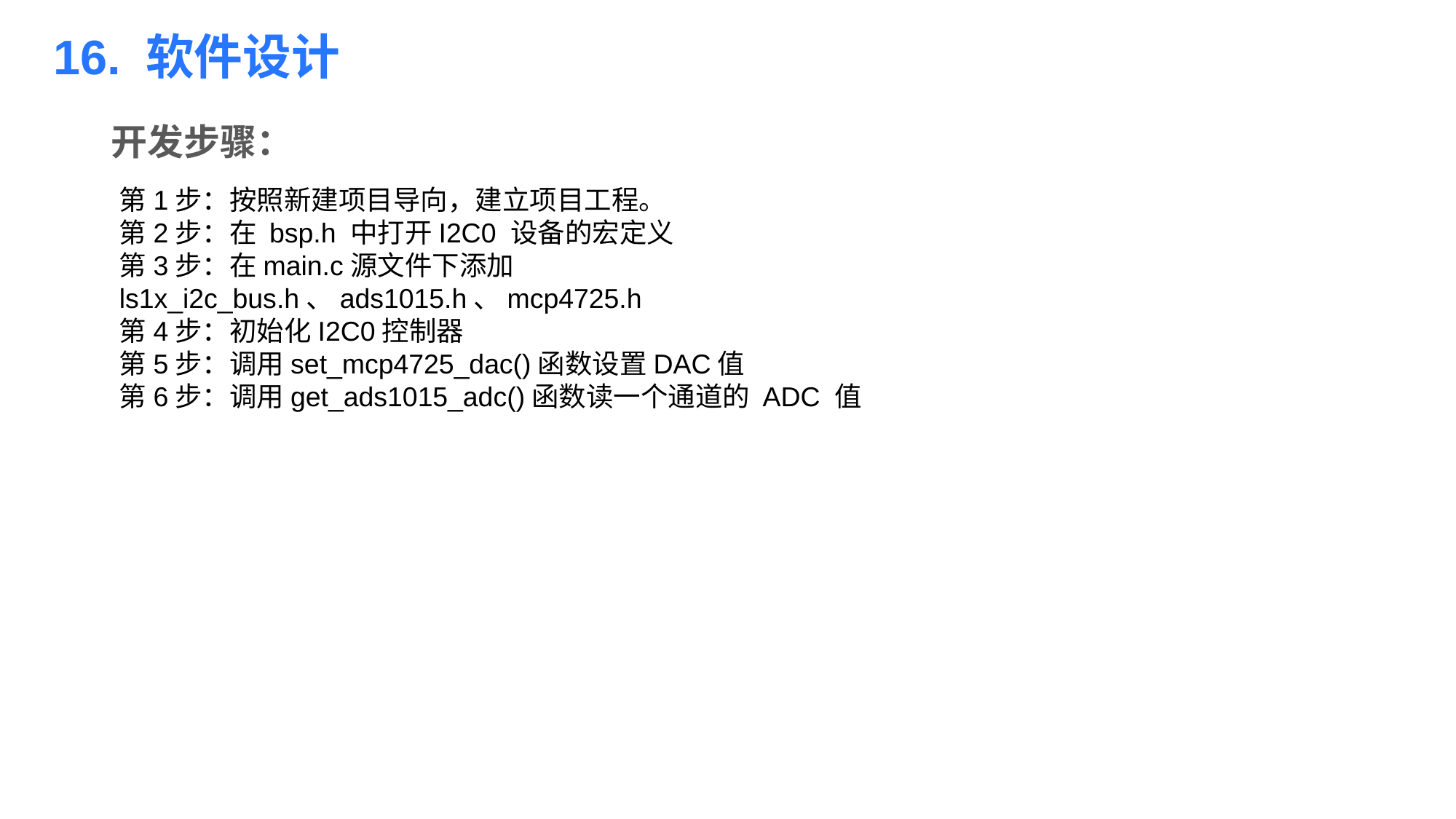

16. 软件设计
开发步骤：
第1步：按照新建项目导向，建立项目工程。
第2步：在 bsp.h 中打开I2C0 设备的宏定义
第3步：在main.c源文件下添加ls1x_i2c_bus.h、ads1015.h、mcp4725.h
第4步：初始化I2C0控制器
第5步：调用set_mcp4725_dac()函数设置DAC值
第6步：调用get_ads1015_adc()函数读一个通道的 ADC 值